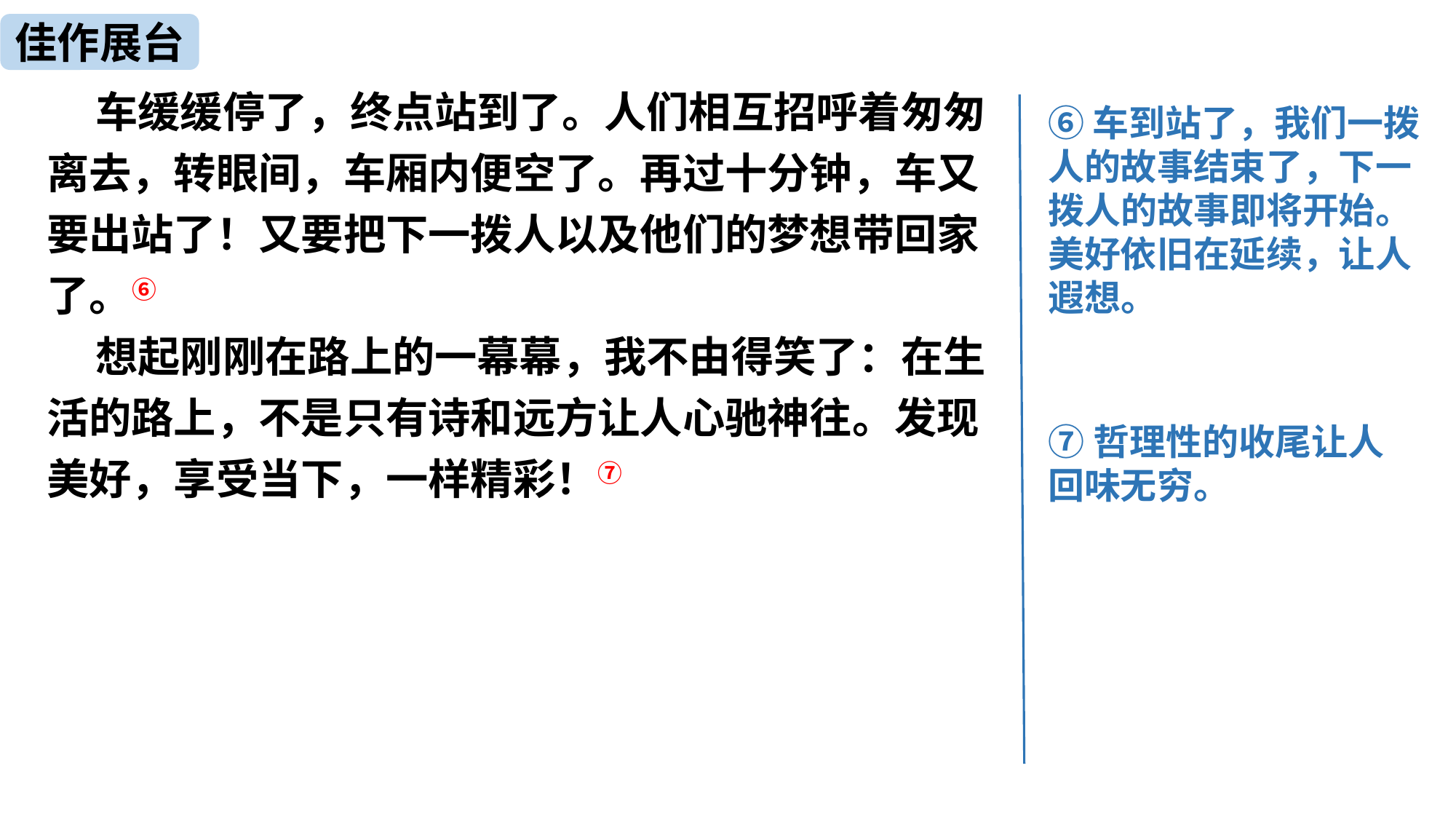

佳作展台
    车缓缓停了，终点站到了。人们相互招呼着匆匆离去，转眼间，车厢内便空了。再过十分钟，车又要出站了！又要把下一拨人以及他们的梦想带回家了。⑥
    想起刚刚在路上的一幕幕，我不由得笑了：在生活的路上，不是只有诗和远方让人心驰神往。发现美好，享受当下，一样精彩！⑦
⑥车到站了，我们一拨人的故事结束了，下一拨人的故事即将开始。美好依旧在延续，让人遐想。
⑦哲理性的收尾让人回味无穷。